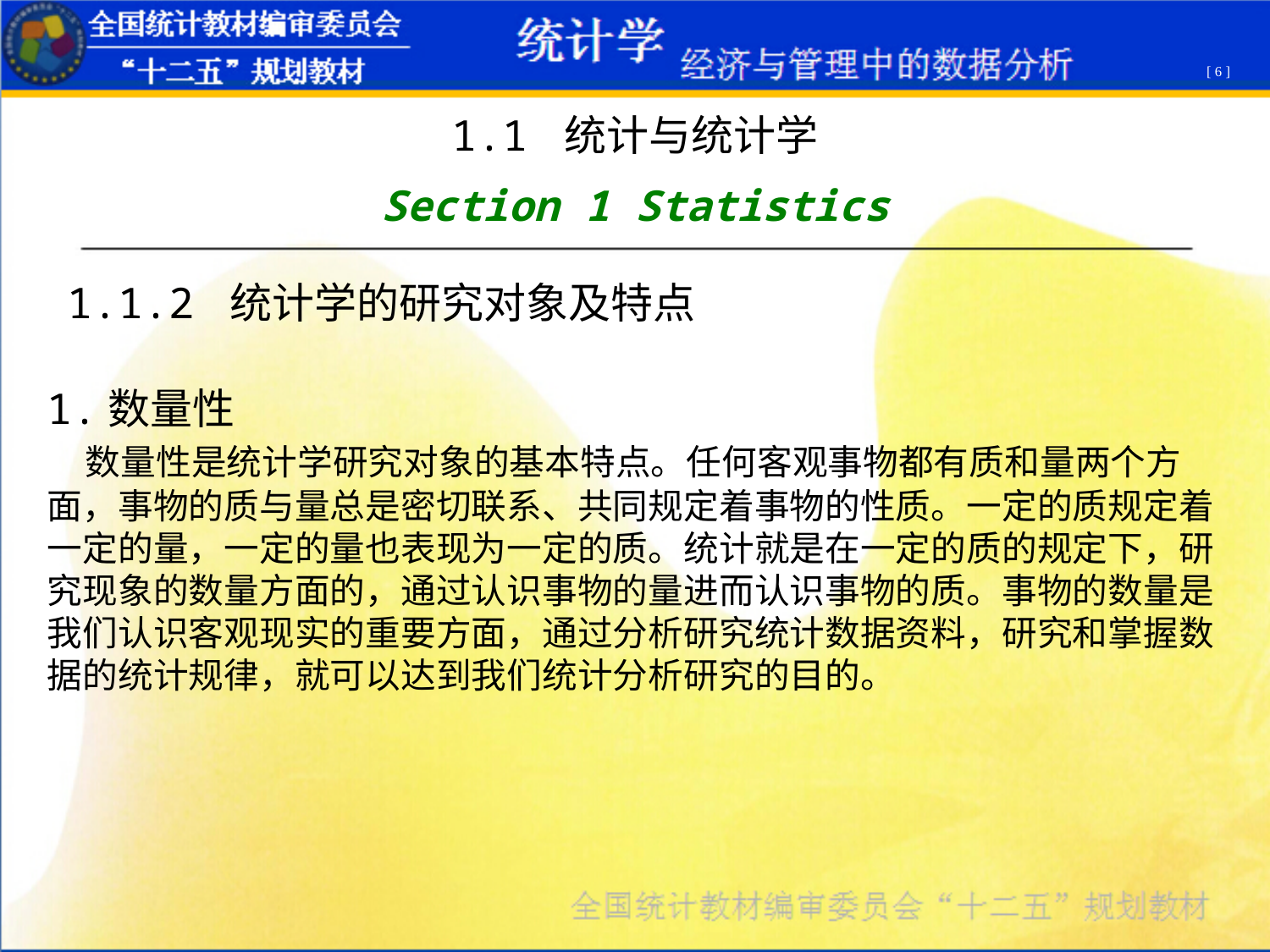

[ 6 ]
1.1 统计与统计学
Section 1 Statistics
1.1.2 统计学的研究对象及特点
1.数量性 
    数量性是统计学研究对象的基本特点。任何客观事物都有质和量两个方面，事物的质与量总是密切联系、共同规定着事物的性质。一定的质规定着一定的量，一定的量也表现为一定的质。统计就是在一定的质的规定下，研究现象的数量方面的，通过认识事物的量进而认识事物的质。事物的数量是我们认识客观现实的重要方面，通过分析研究统计数据资料，研究和掌握数据的统计规律，就可以达到我们统计分析研究的目的。